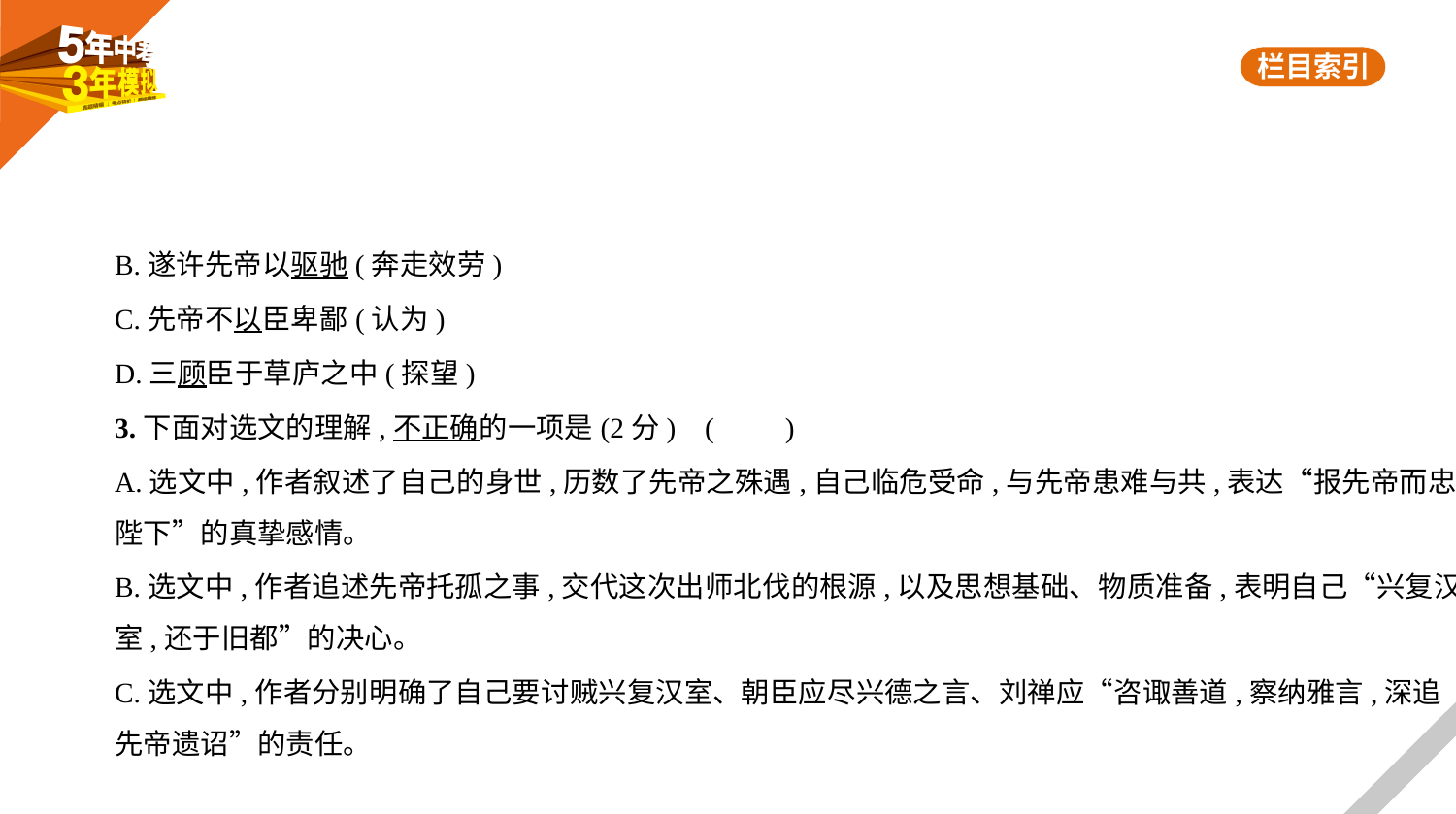

B.遂许先帝以驱驰(奔走效劳)
C.先帝不以臣卑鄙(认为)
D.三顾臣于草庐之中(探望)
3.下面对选文的理解,不正确的一项是(2分) (　　)
A.选文中,作者叙述了自己的身世,历数了先帝之殊遇,自己临危受命,与先帝患难与共,表达“报先帝而忠
陛下”的真挚感情。
B.选文中,作者追述先帝托孤之事,交代这次出师北伐的根源,以及思想基础、物质准备,表明自己“兴复汉
室,还于旧都”的决心。
C.选文中,作者分别明确了自己要讨贼兴复汉室、朝臣应尽兴德之言、刘禅应“咨诹善道,察纳雅言,深追
先帝遗诏”的责任。